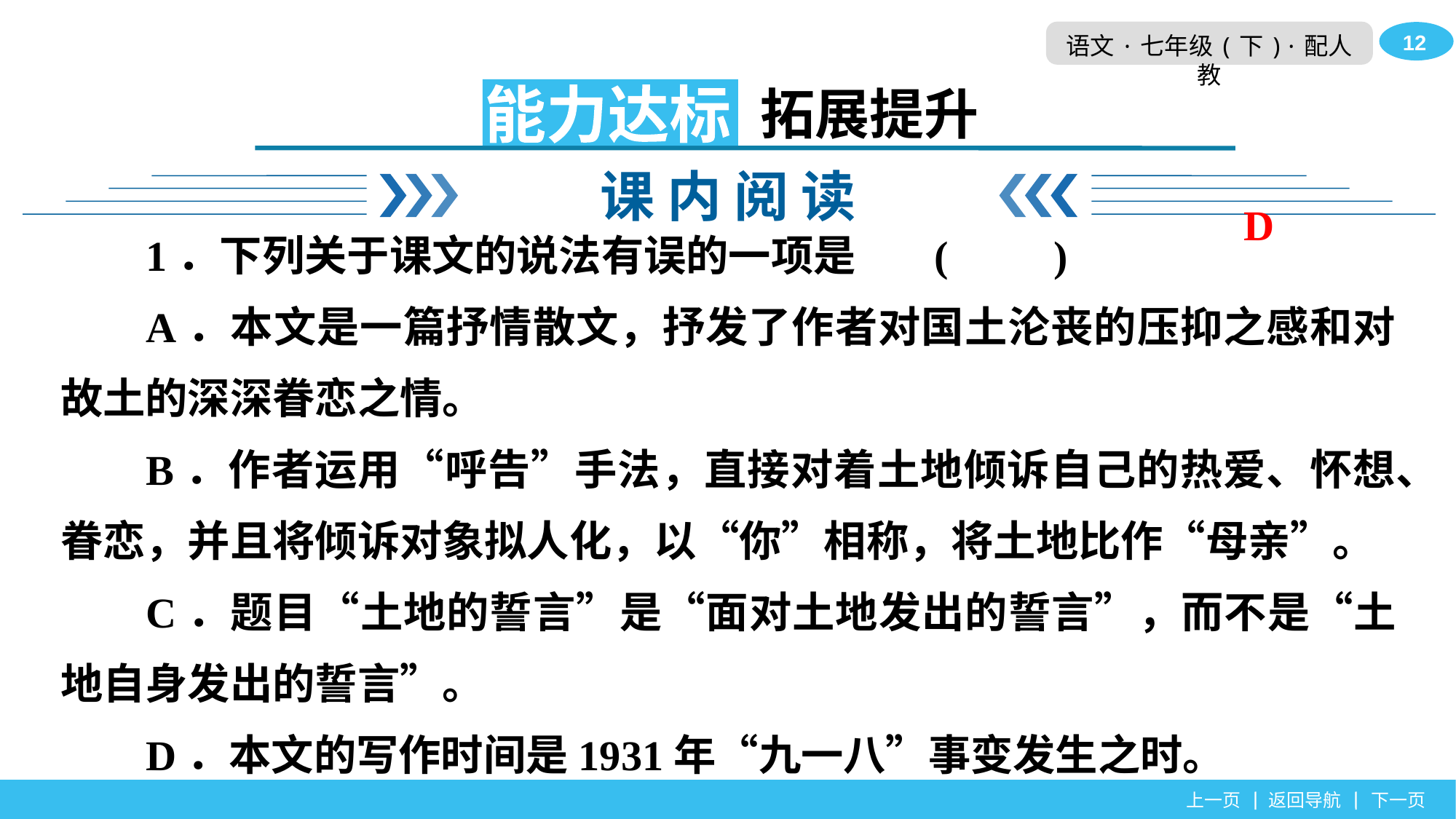

拓展提升

能力达标

课 内 阅 读

1．下列关于课文的说法有误的一项是	(　　)
A．本文是一篇抒情散文，抒发了作者对国土沦丧的压抑之感和对故土的深深眷恋之情。
B．作者运用“呼告”手法，直接对着土地倾诉自己的热爱、怀想、眷恋，并且将倾诉对象拟人化，以“你”相称，将土地比作“母亲”。
C．题目“土地的誓言”是“面对土地发出的誓言”，而不是“土地自身发出的誓言”。
D．本文的写作时间是1931年“九一八”事变发生之时。
D